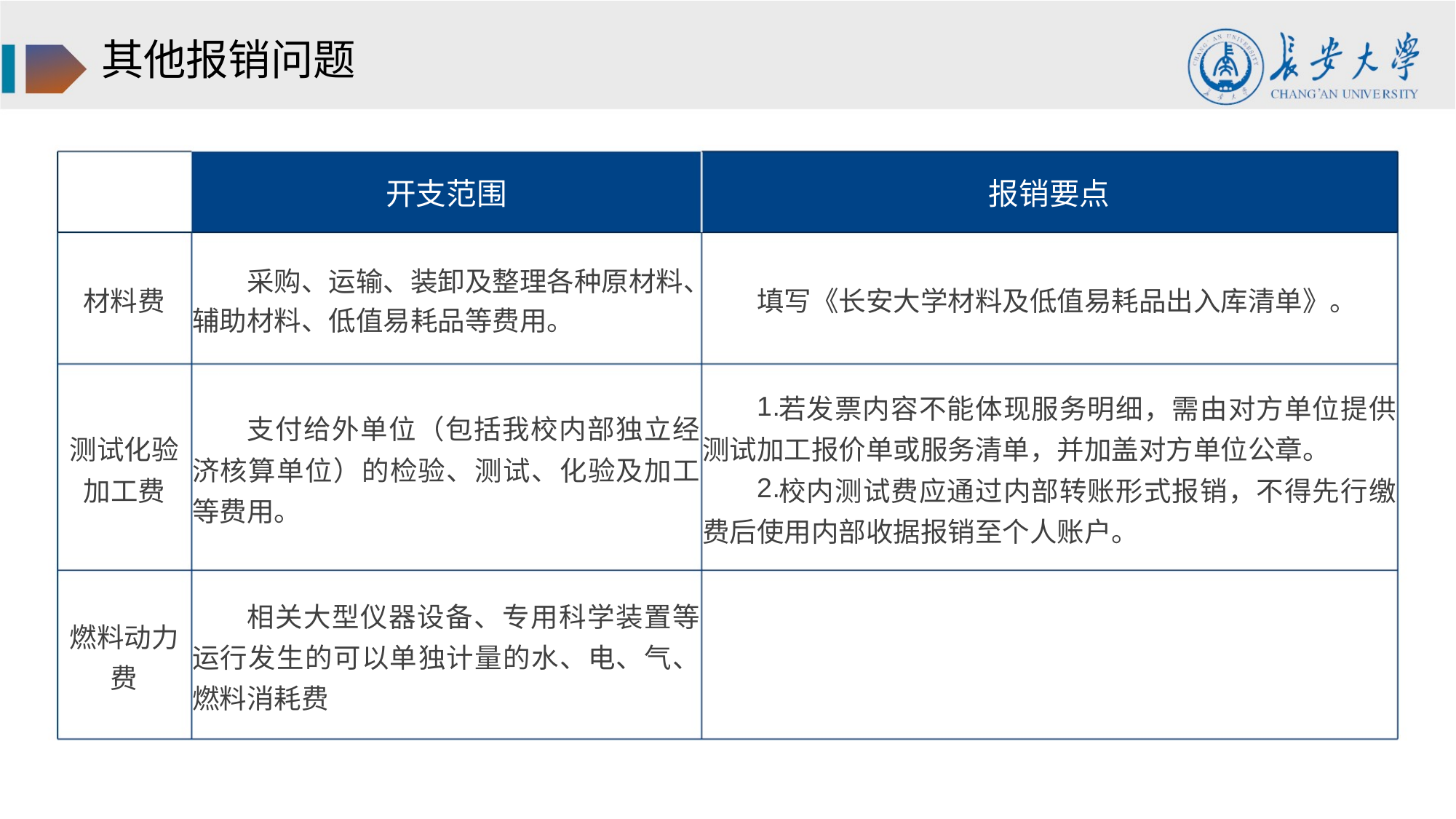

其他报销问题
开支范围
报销要点
采购、运输、装卸及整理各种原材料、
辅助材料、低值易耗品等费用。
材料费
填写《长安大学材料及低值易耗品出入库清单》。
1.
若发票内容不能体现服务明细，需由对方单位提供
测试加工报价单或服务清单，并加盖对方单位公章。
2.
支付给外单位（包括我校内部独立经
济核算单位）的检验、测试、化验及加工
等费用。
测试化验
加工费
校内测试费应通过内部转账形式报销，不得先行缴
费后使用内部收据报销至个人账户。
相关大型仪器设备、专用科学装置等
运行发生的可以单独计量的水、电、气、
燃料消耗费
燃料动力
费